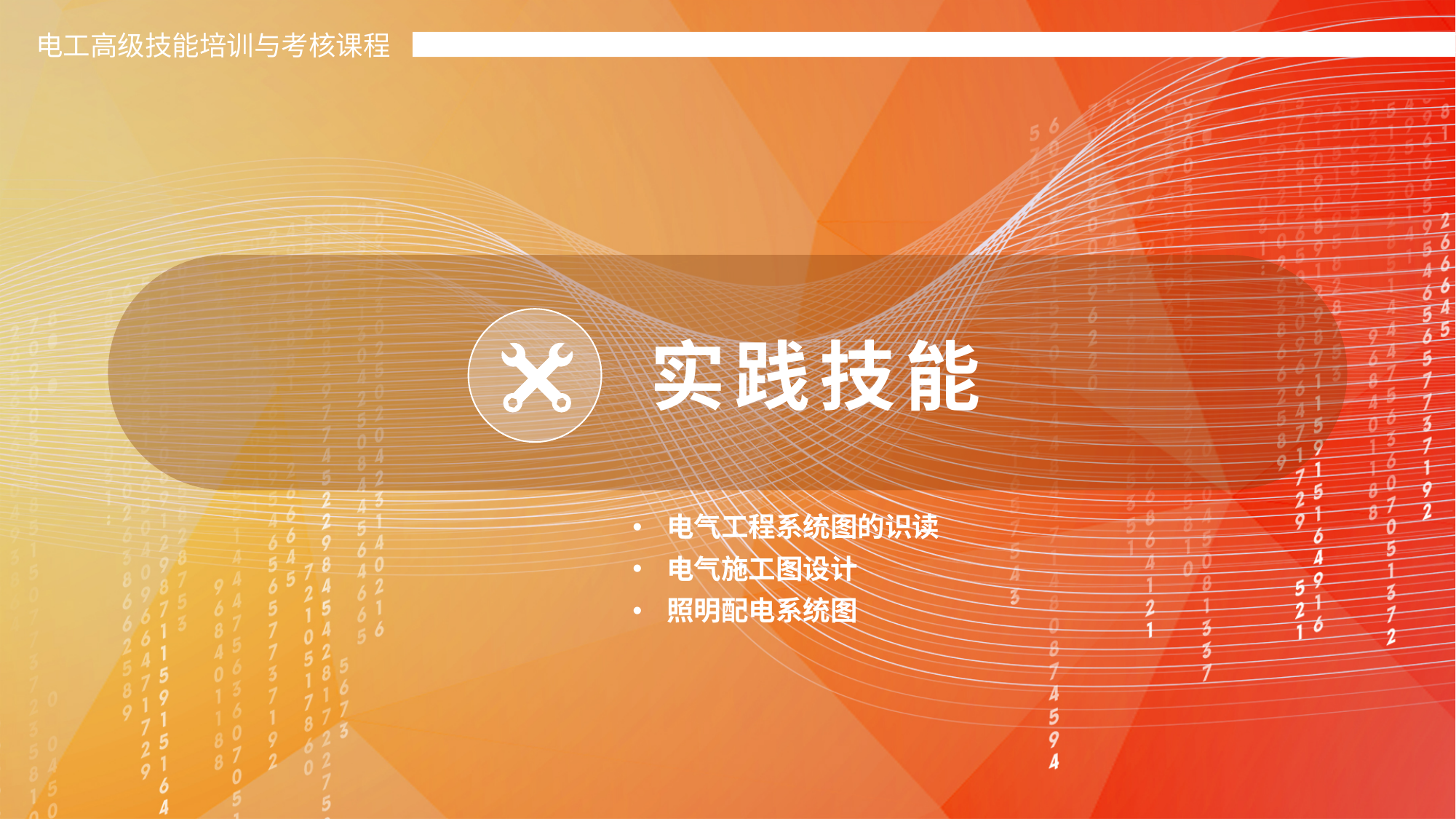

电工高级技能培训与考核课程

实践技能
电气工程系统图的识读
电气施工图设计
照明配电系统图